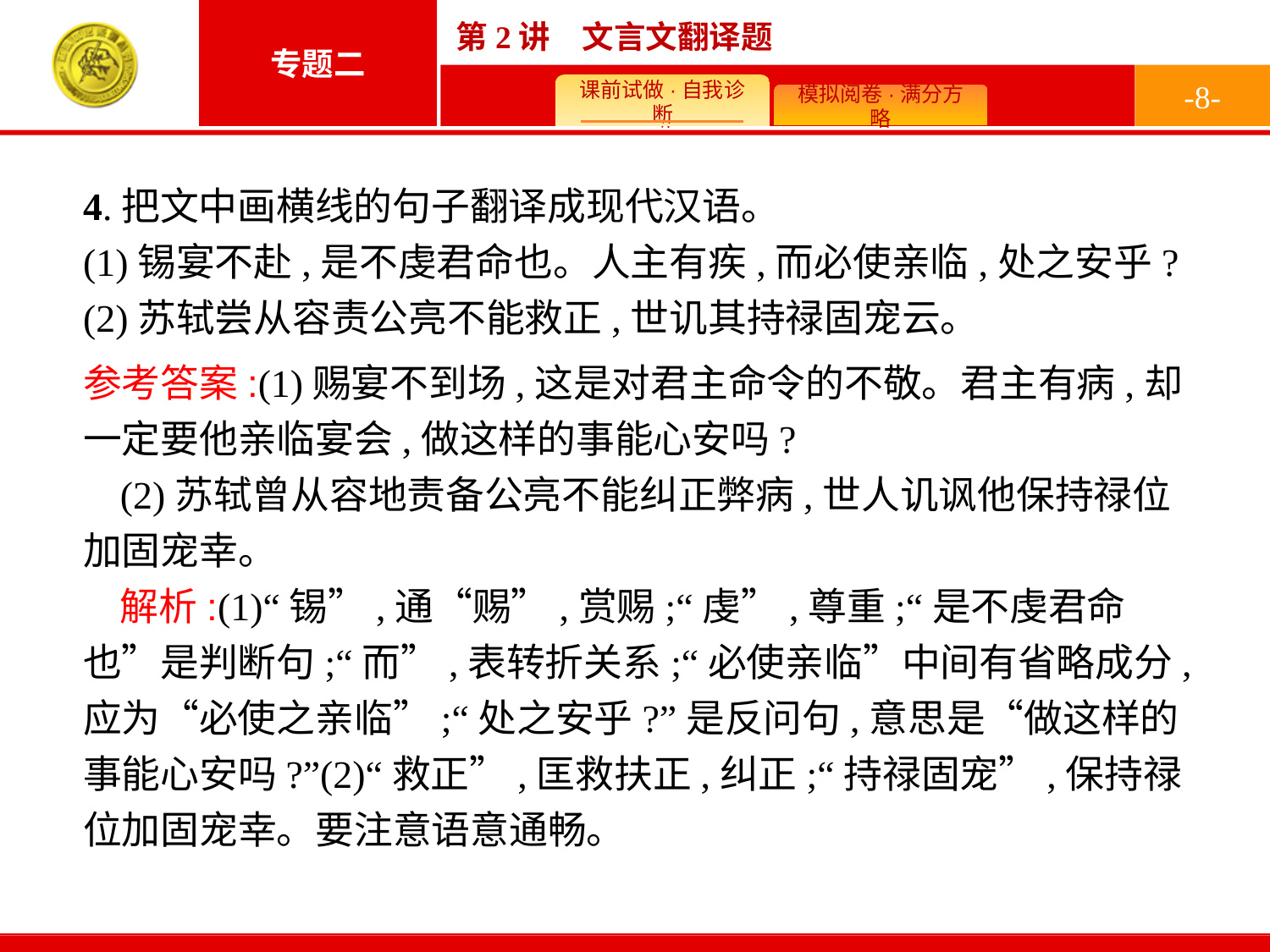

-8-
4.把文中画横线的句子翻译成现代汉语。
(1)锡宴不赴,是不虔君命也。人主有疾,而必使亲临,处之安乎?
(2)苏轼尝从容责公亮不能救正,世讥其持禄固宠云。
参考答案:(1)赐宴不到场,这是对君主命令的不敬。君主有病,却一定要他亲临宴会,做这样的事能心安吗?
(2)苏轼曾从容地责备公亮不能纠正弊病,世人讥讽他保持禄位加固宠幸。
解析:(1)“锡”,通“赐”,赏赐;“虔”,尊重;“是不虔君命也”是判断句;“而”,表转折关系;“必使亲临”中间有省略成分,应为“必使之亲临”;“处之安乎?”是反问句,意思是“做这样的事能心安吗?”(2)“救正”,匡救扶正,纠正;“持禄固宠”,保持禄位加固宠幸。要注意语意通畅。